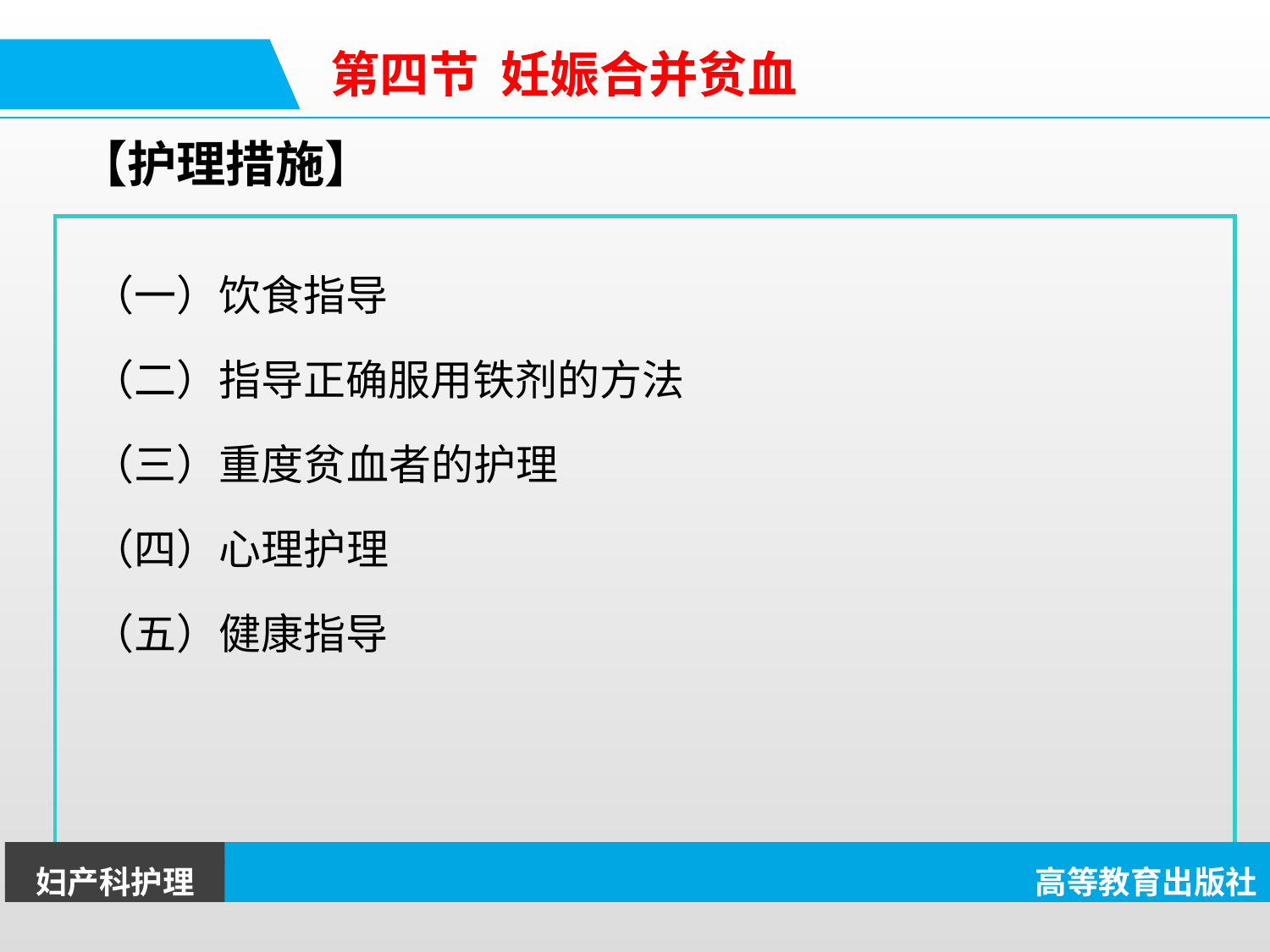

第四节  妊娠合并贫血

【护理措施】

（一）饮食指导
（二）指导正确服用铁剂的方法
（三）重度贫血者的护理
（四）心理护理
（五）健康指导
妇产科护理
高等教育出版社